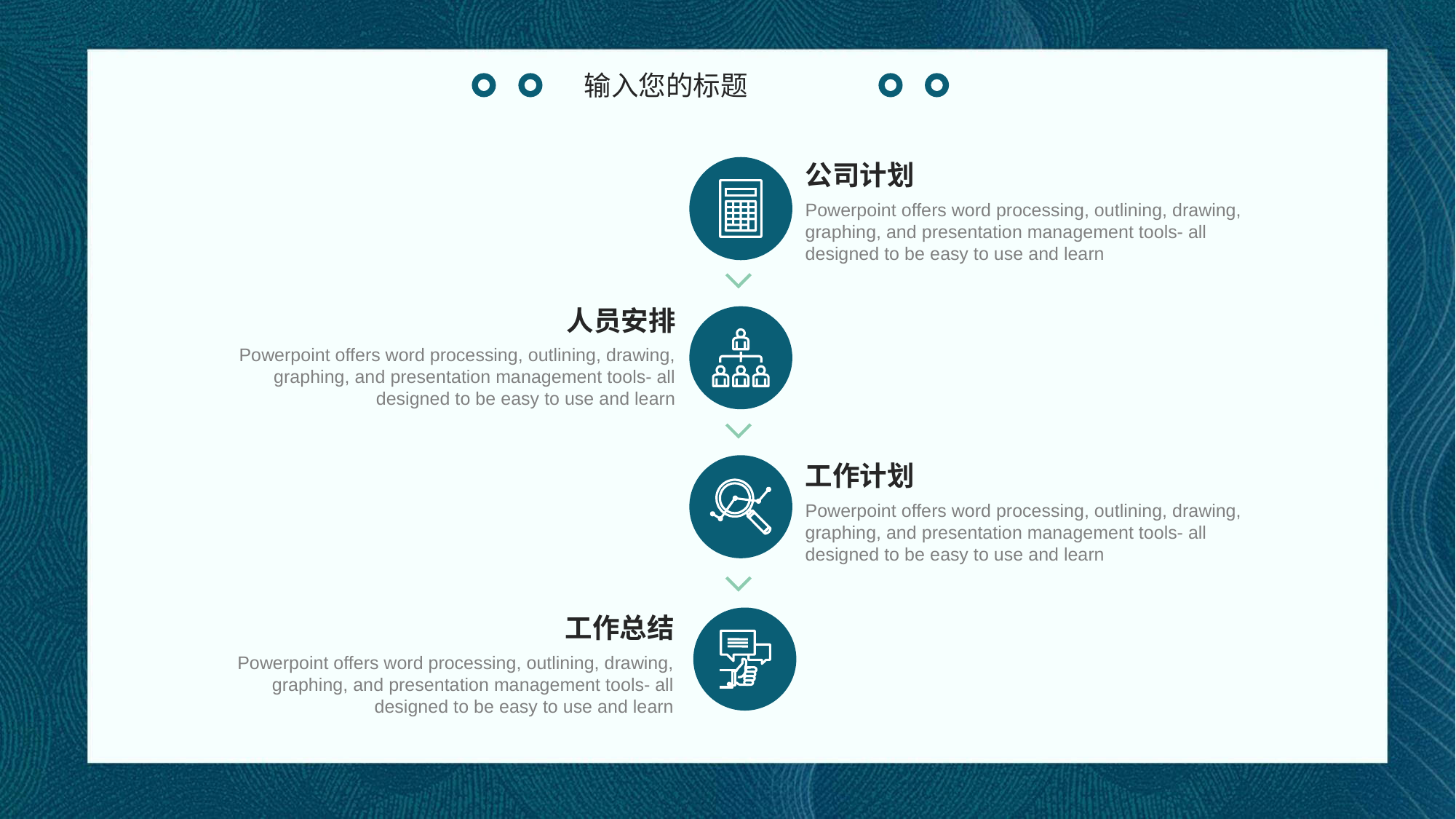

输入您的标题

公司计划

Powerpoint offers word processing, outlining, drawing, graphing, and presentation management tools- all designed to be easy to use and learn
人员安排

Powerpoint offers word processing, outlining, drawing, graphing, and presentation management tools- all designed to be easy to use and learn

工作计划
Powerpoint offers word processing, outlining, drawing, graphing, and presentation management tools- all designed to be easy to use and learn

工作总结
Powerpoint offers word processing, outlining, drawing, graphing, and presentation management tools- all designed to be easy to use and learn